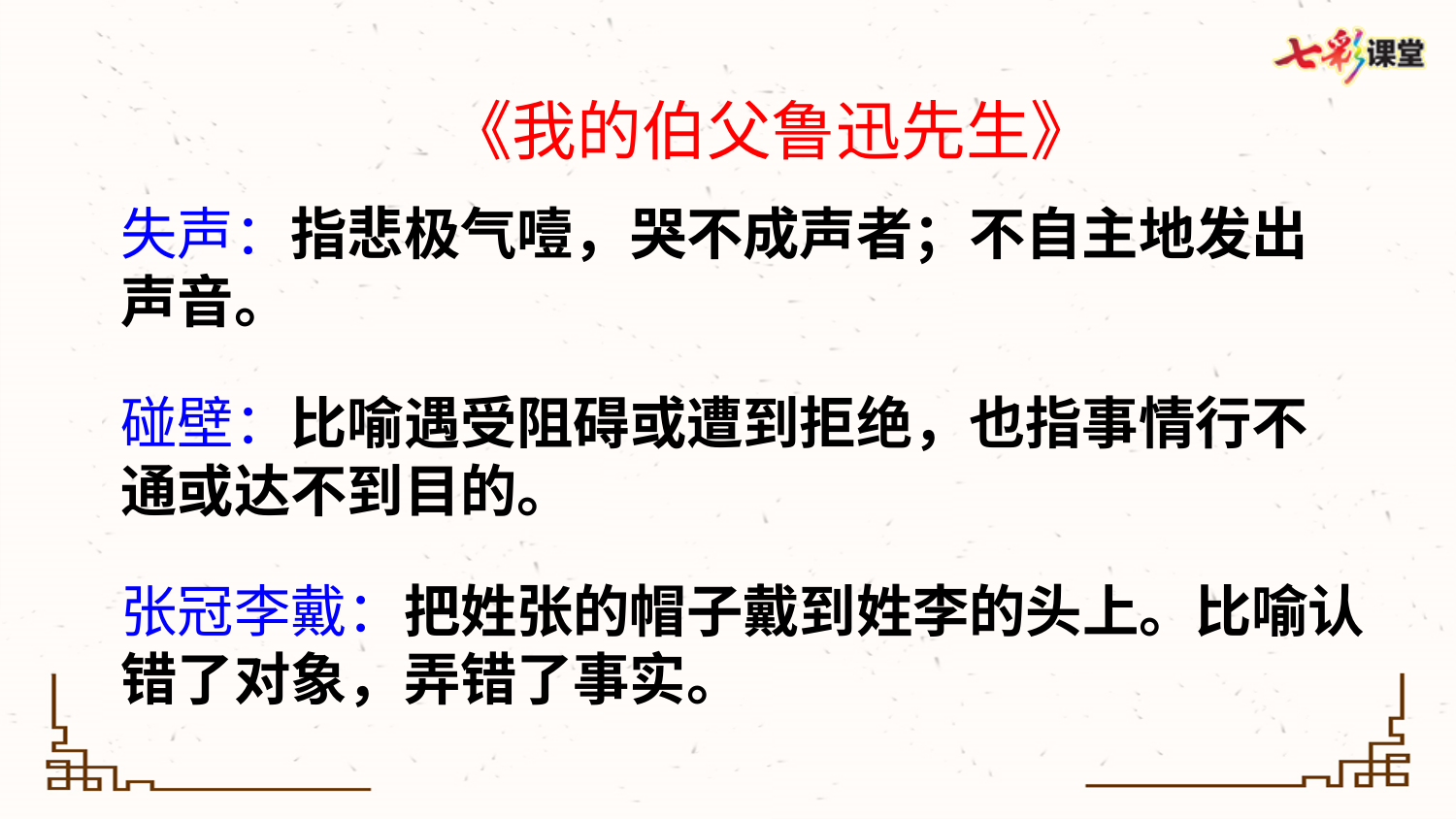

《我的伯父鲁迅先生》
失声：指悲极气噎，哭不成声者；不自主地发出声音。
碰壁：比喻遇受阻碍或遭到拒绝，也指事情行不通或达不到目的。
张冠李戴：把姓张的帽子戴到姓李的头上。比喻认错了对象，弄错了事实。